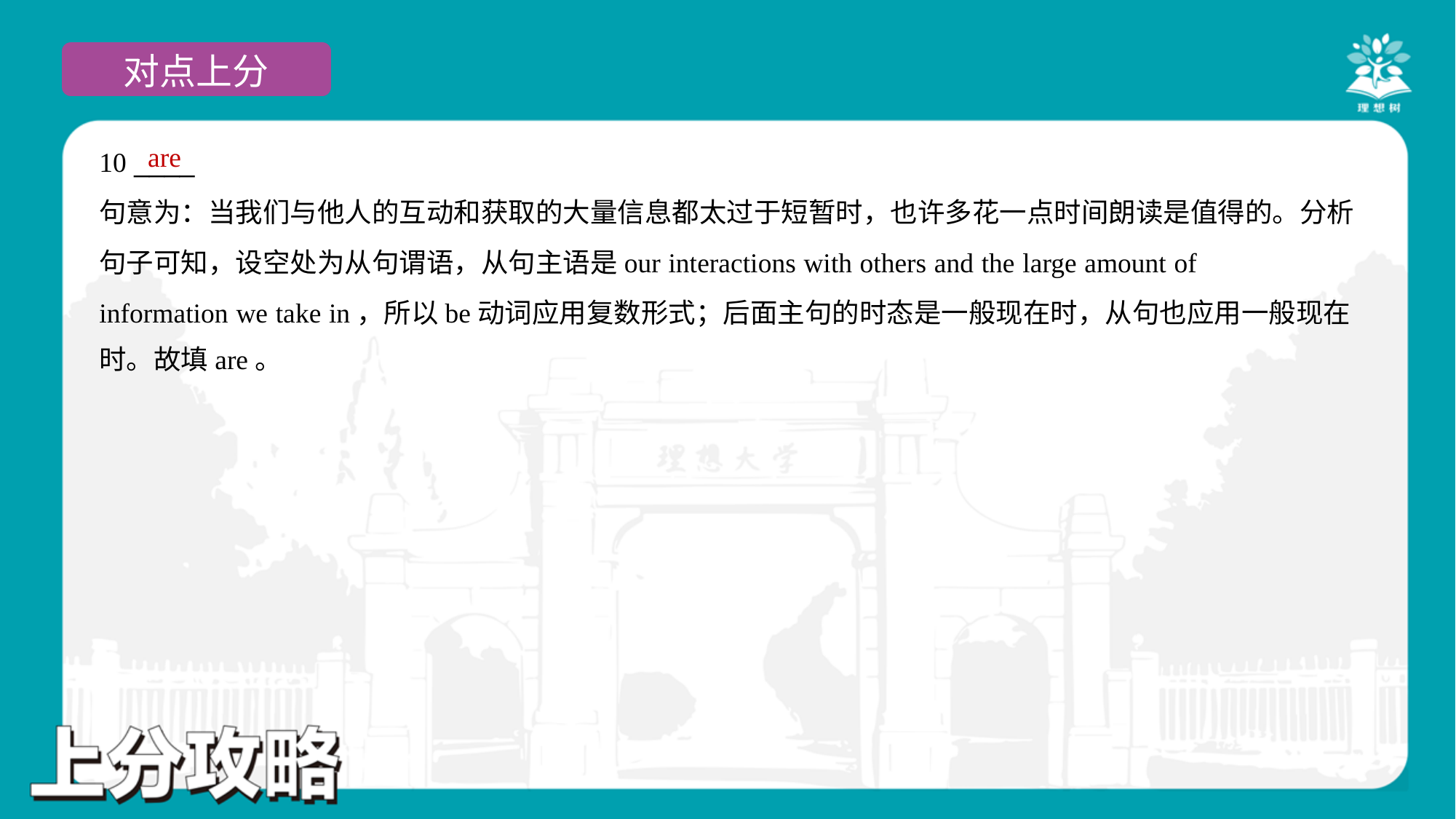

are
10 ____
句意为：当我们与他人的互动和获取的大量信息都太过于短暂时，也许多花一点时间朗读是值得的。分析
句子可知，设空处为从句谓语，从句主语是our interactions with others and the large amount of
information we take in，所以be动词应用复数形式；后面主句的时态是一般现在时，从句也应用一般现在
时。故填are。